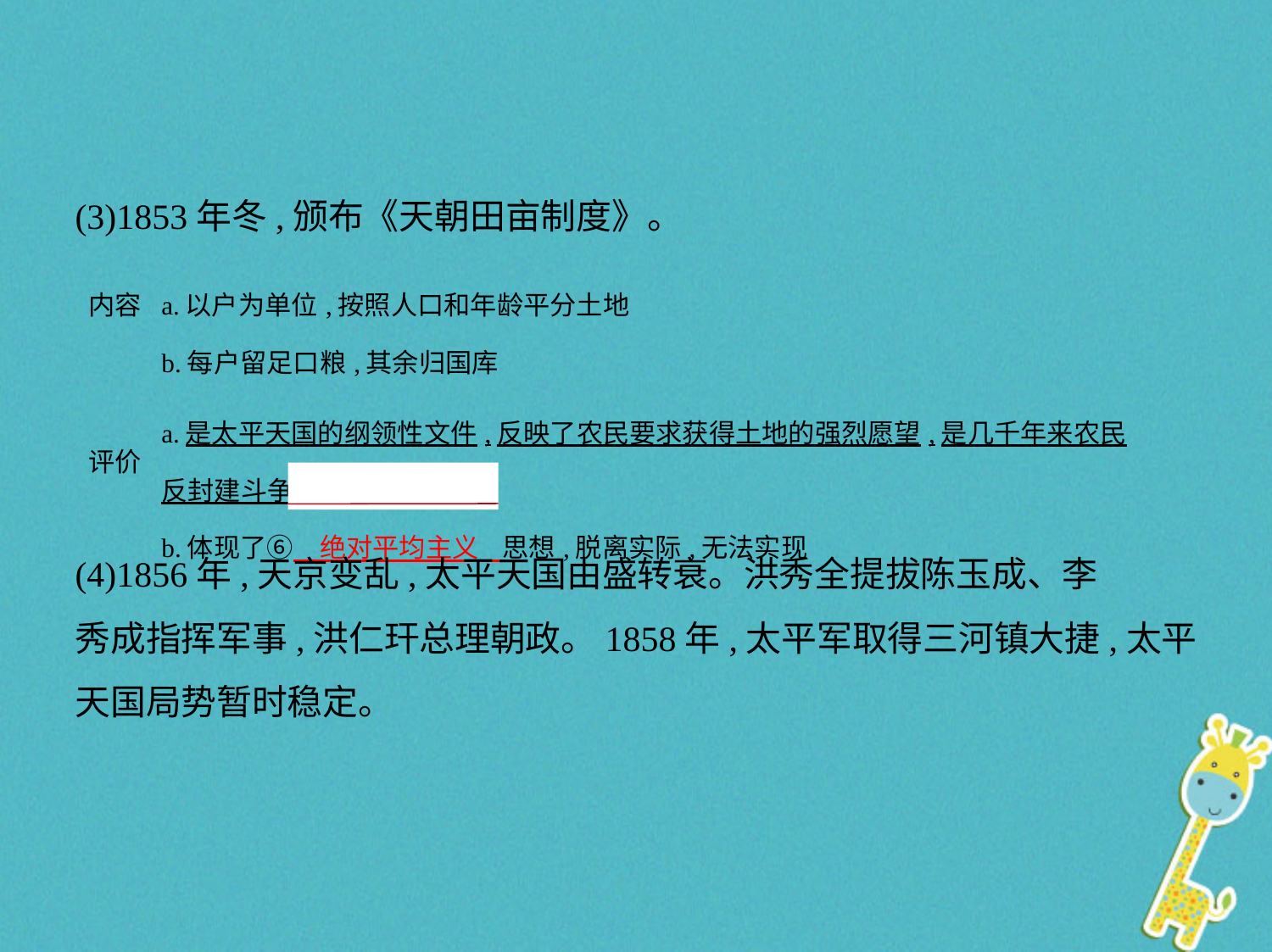

(3)1853年冬,颁布《天朝田亩制度》。
| 内容 | a.以户为单位,按照人口和年龄平分土地 b.每户留足口粮,其余归国库 |
| --- | --- |
| 评价 | a.是太平天国的纲领性文件,反映了农民要求获得土地的强烈愿望,是几千年来农民反封建斗争的思想结晶 b.体现了⑥　绝对平均主义    思想,脱离实际,无法实现 |

(4)1856年,天京变乱,太平天国由盛转衰。洪秀全提拔陈玉成、李
秀成指挥军事,洪仁玕总理朝政。1858年,太平军取得三河镇大捷,太平
天国局势暂时稳定。